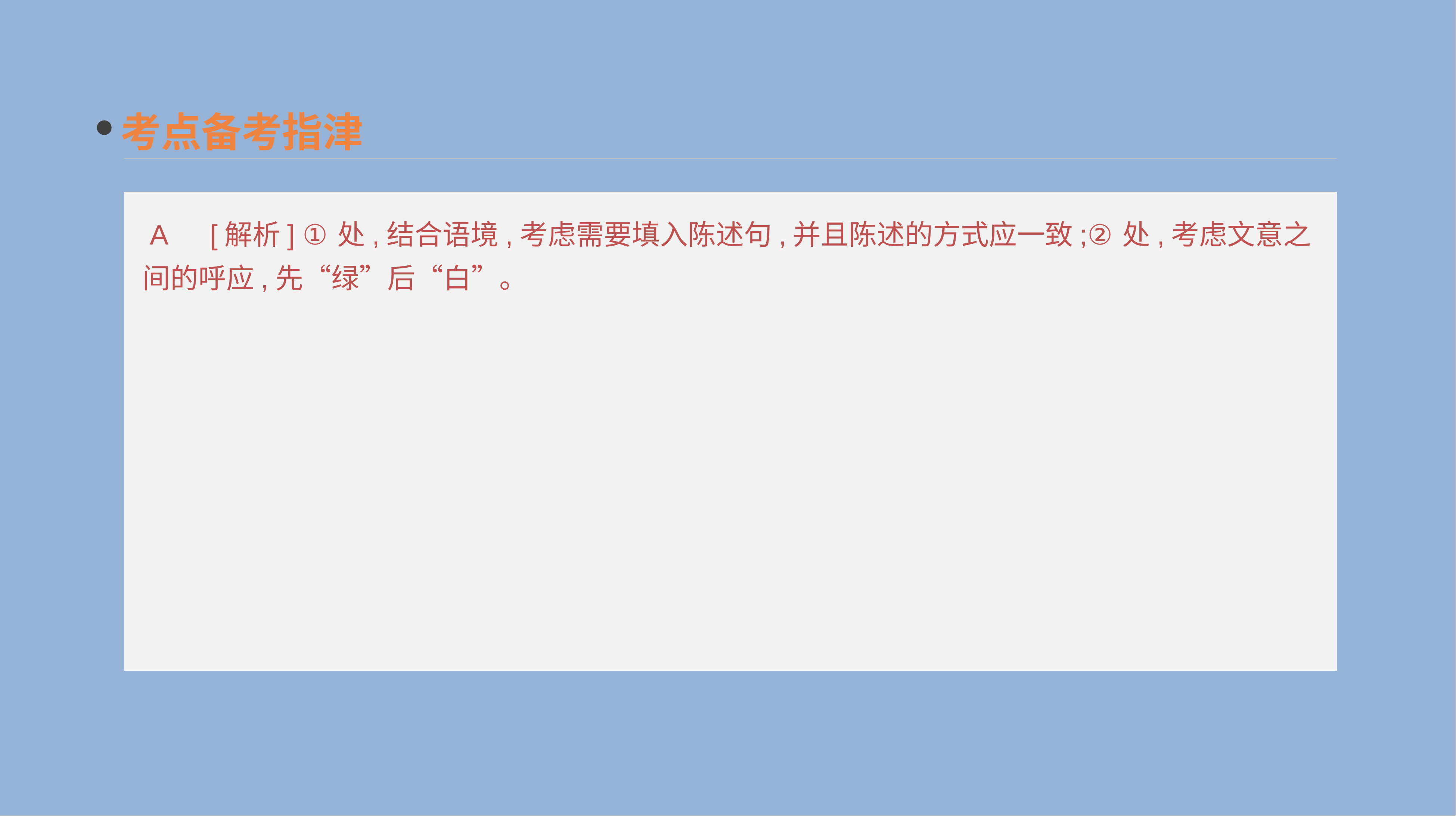

考点备考指津

 A　[解析] ①处,结合语境,考虑需要填入陈述句,并且陈述的方式应一致;②处,考虑文意之间的呼应,先“绿”后“白”。